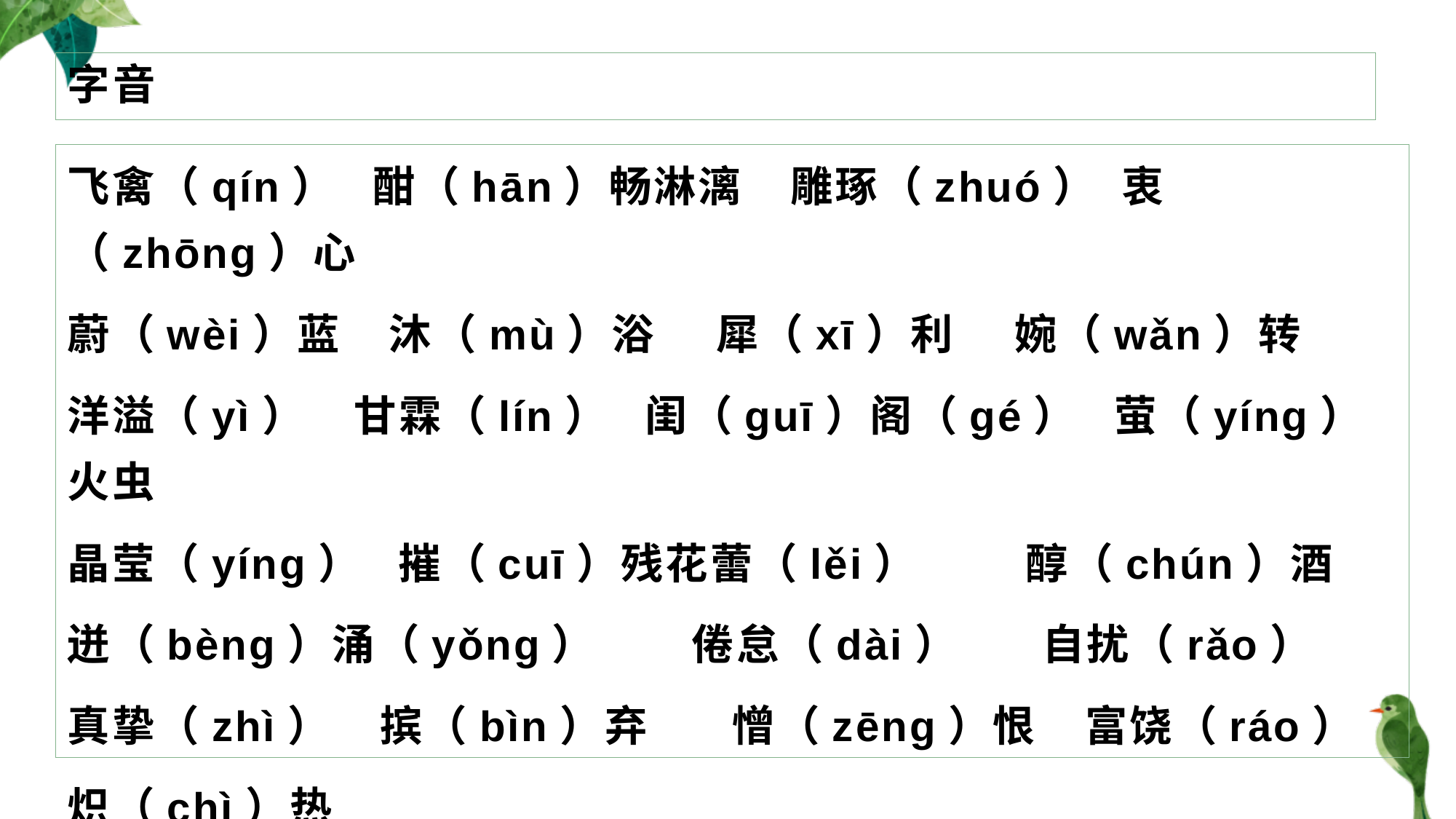

# 字音
飞禽（qín）   酣（hān）畅淋漓    雕琢（zhuó）  衷（zhōng）心
蔚（wèi）蓝    沐（mù）浴     犀（xī）利     婉（wǎn）转
洋溢（yì）    甘霖（lín）   闺（guī）阁（gé）   萤（yíng）火虫
晶莹（yíng）   摧（cuī）残花蕾（lěi）         醇（chún）酒
迸（bèng）涌（yǒng）        倦怠（dài）       自扰（rǎo）
真挚（zhì）    摈（bìn）弃       憎（zēng）恨    富饶（ráo）
炽（chì）热